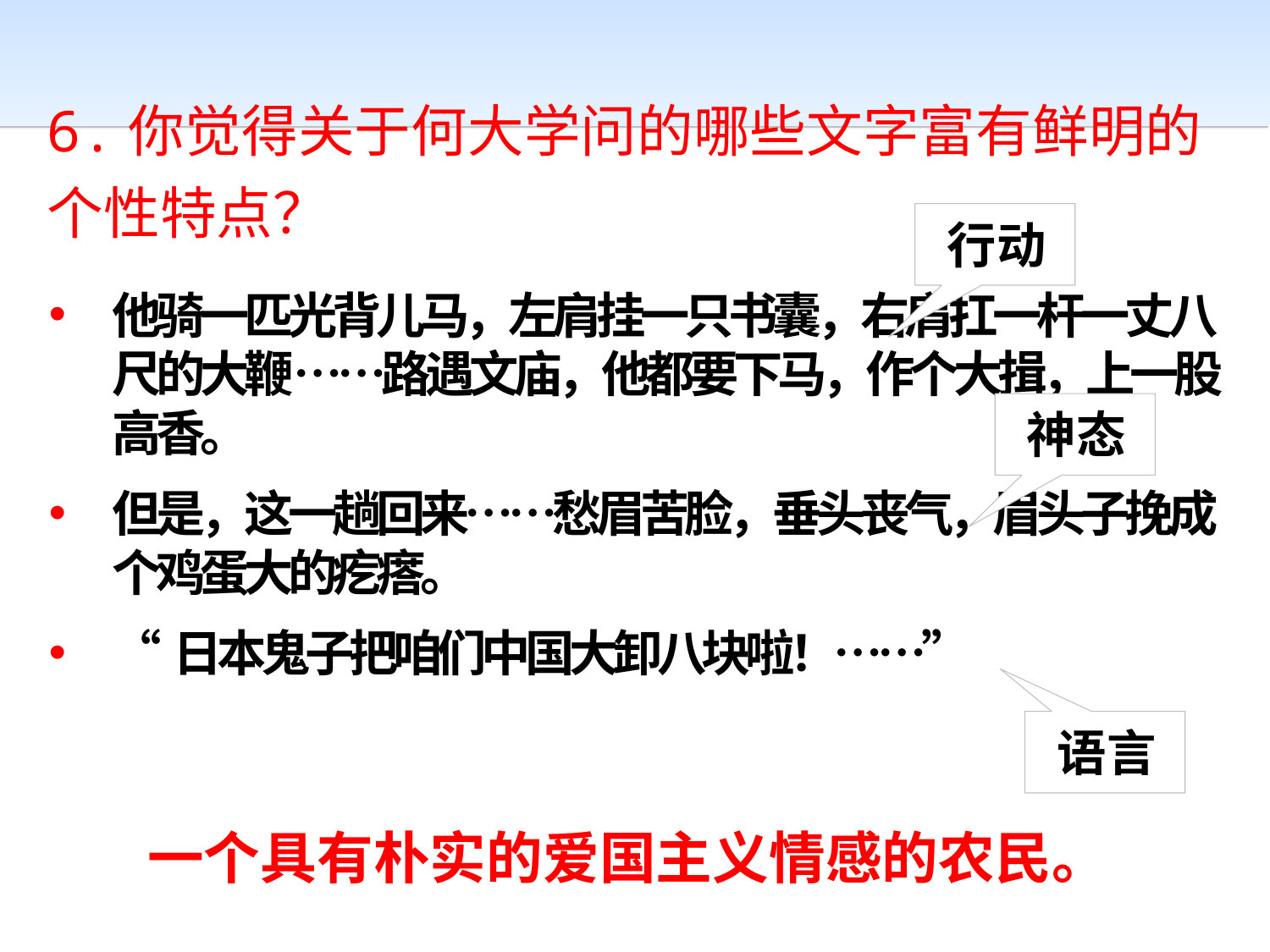

6.你觉得关于何大学问的哪些文字富有鲜明的个性特点？

行 动
他骑一匹光背儿马，左肩挂一只书囊，右肩扛一杆一丈八尺的大鞭……路遇文庙，他都要下马，作个大揖，上一股高香。
但是，这一趟回来……愁眉苦脸，垂头丧气，眉头子挽成个鸡蛋大的疙瘩。
“日本鬼子把咱们中国大卸八块啦！……”

神 态

语 言
一个具有朴实的爱国主义情感的农民。